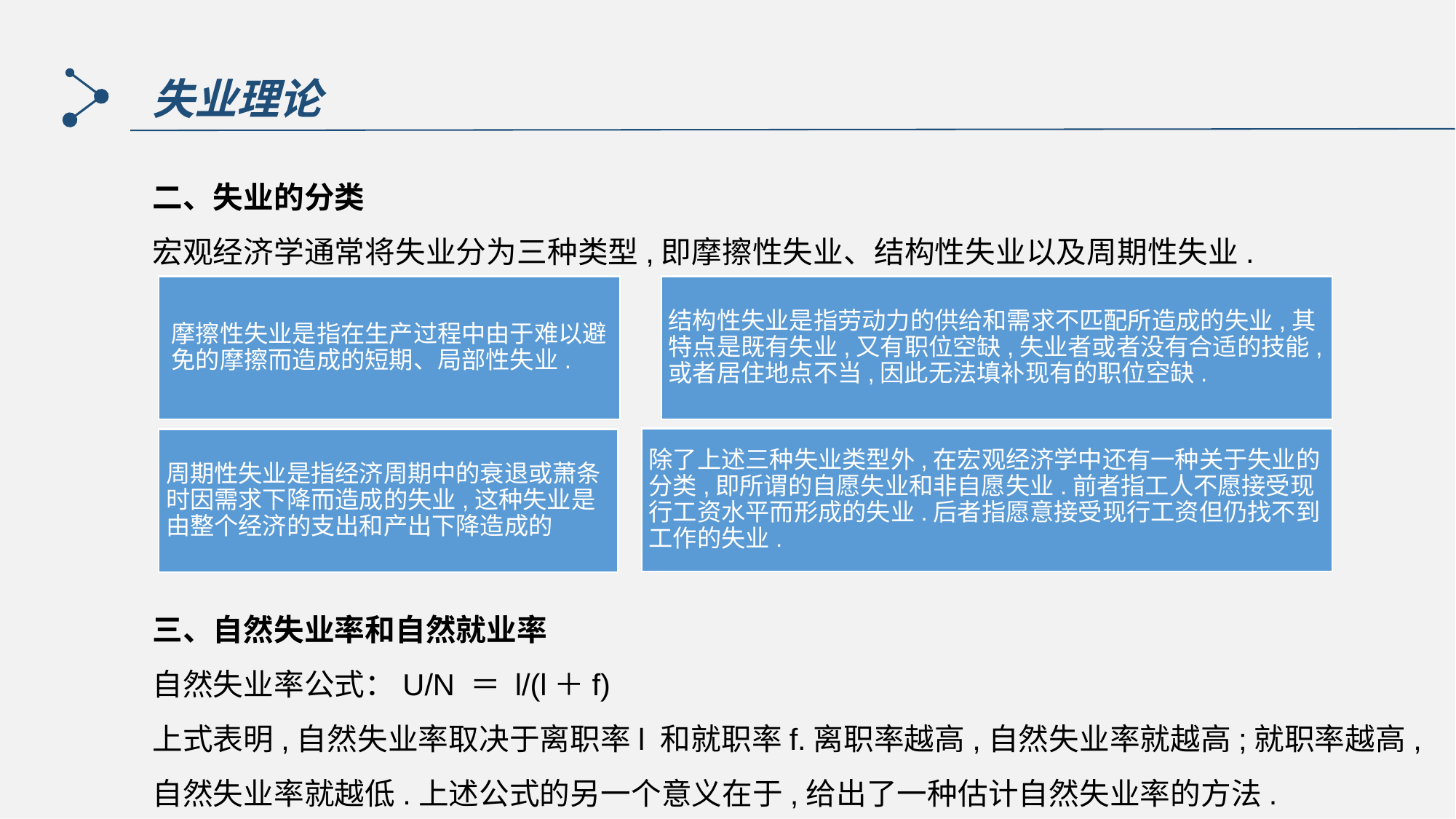

失业理论
二、失业的分类
宏观经济学通常将失业分为三种类型,即摩擦性失业、结构性失业以及周期性失业.
摩擦性失业是指在生产过程中由于难以避免的摩擦而造成的短期、局部性失业.
结构性失业是指劳动力的供给和需求不匹配所造成的失业,其特点是既有失业,又有职位空缺,失业者或者没有合适的技能,或者居住地点不当,因此无法填补现有的职位空缺.
周期性失业是指经济周期中的衰退或萧条时因需求下降而造成的失业,这种失业是由整个经济的支出和产出下降造成的
除了上述三种失业类型外,在宏观经济学中还有一种关于失业的分类,即所谓的自愿失业和非自愿失业.前者指工人不愿接受现行工资水平而形成的失业.后者指愿意接受现行工资但仍找不到工作的失业.

三、自然失业率和自然就业率
自然失业率公式：U/N ＝ l/(l＋f)
上式表明,自然失业率取决于离职率l 和就职率f.离职率越高,自然失业率就越高;就职率越高,自然失业率就越低.上述公式的另一个意义在于,给出了一种估计自然失业率的方法.